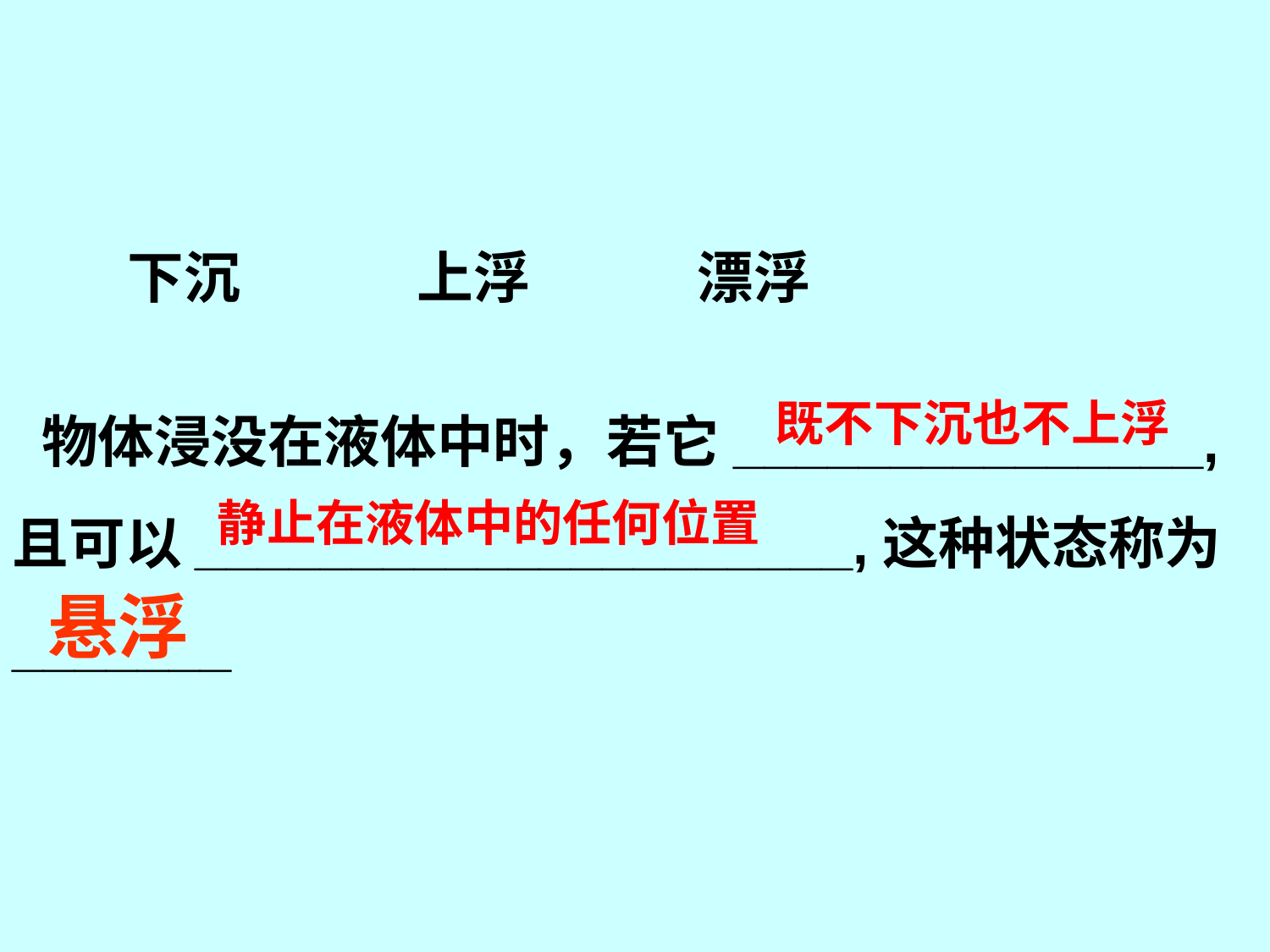

下沉
上浮
漂浮
   物体浸没在液体中时，若它_______________,且可以_____________________,这种状态称为_______
既不下沉也不上浮
静止在液体中的任何位置
悬浮